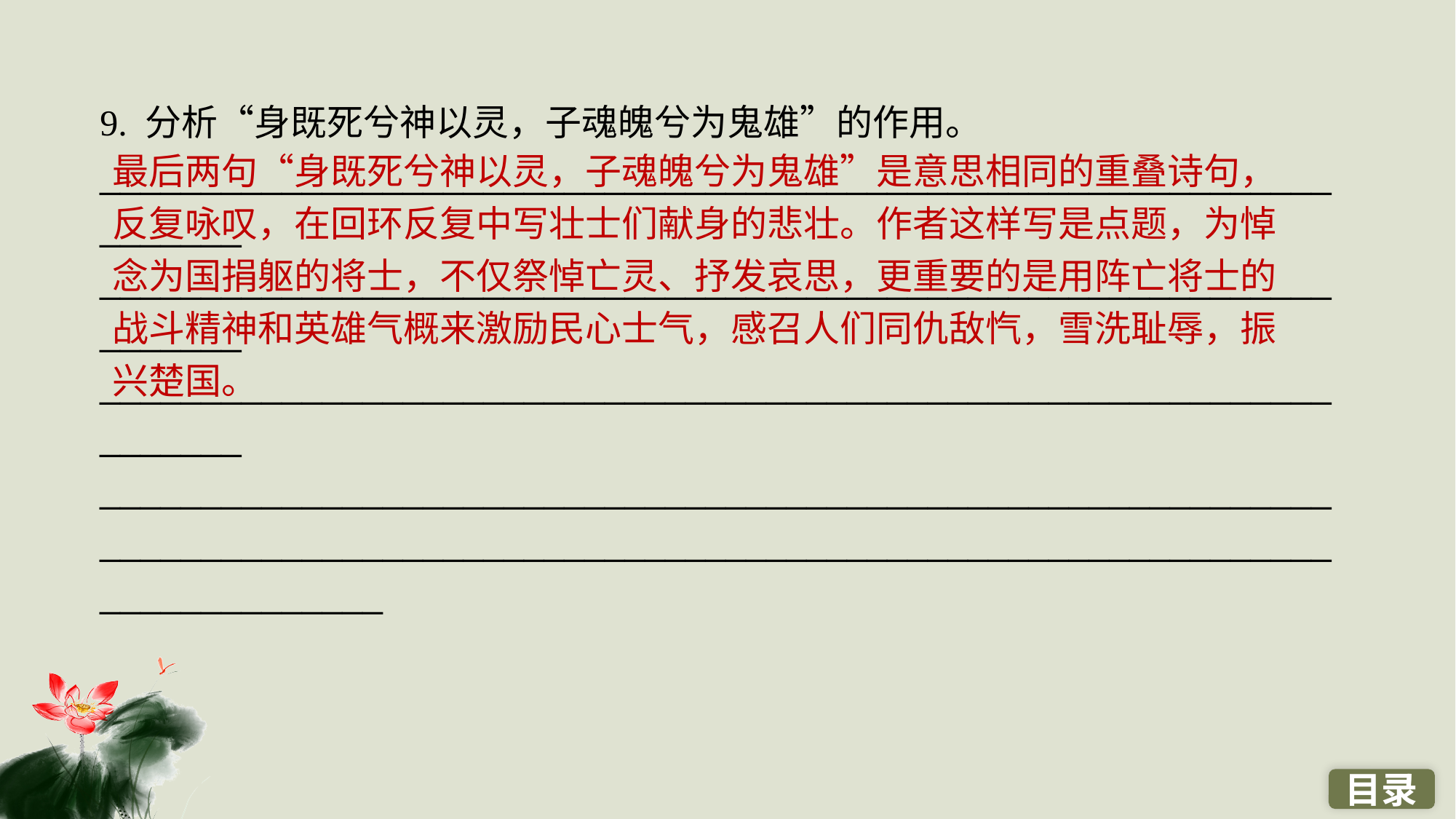

9. 分析“身既死兮神以灵，子魂魄兮为鬼雄”的作用。
____________________________________________________________________
____________________________________________________________________
____________________________________________________________________
________________________________________________________________________________________________________________________________________
最后两句“身既死兮神以灵，子魂魄兮为鬼雄”是意思相同的重叠诗句，反复咏叹，在回环反复中写壮士们献身的悲壮。作者这样写是点题，为悼念为国捐躯的将士，不仅祭悼亡灵、抒发哀思，更重要的是用阵亡将士的战斗精神和英雄气概来激励民心士气，感召人们同仇敌忾，雪洗耻辱，振兴楚国。